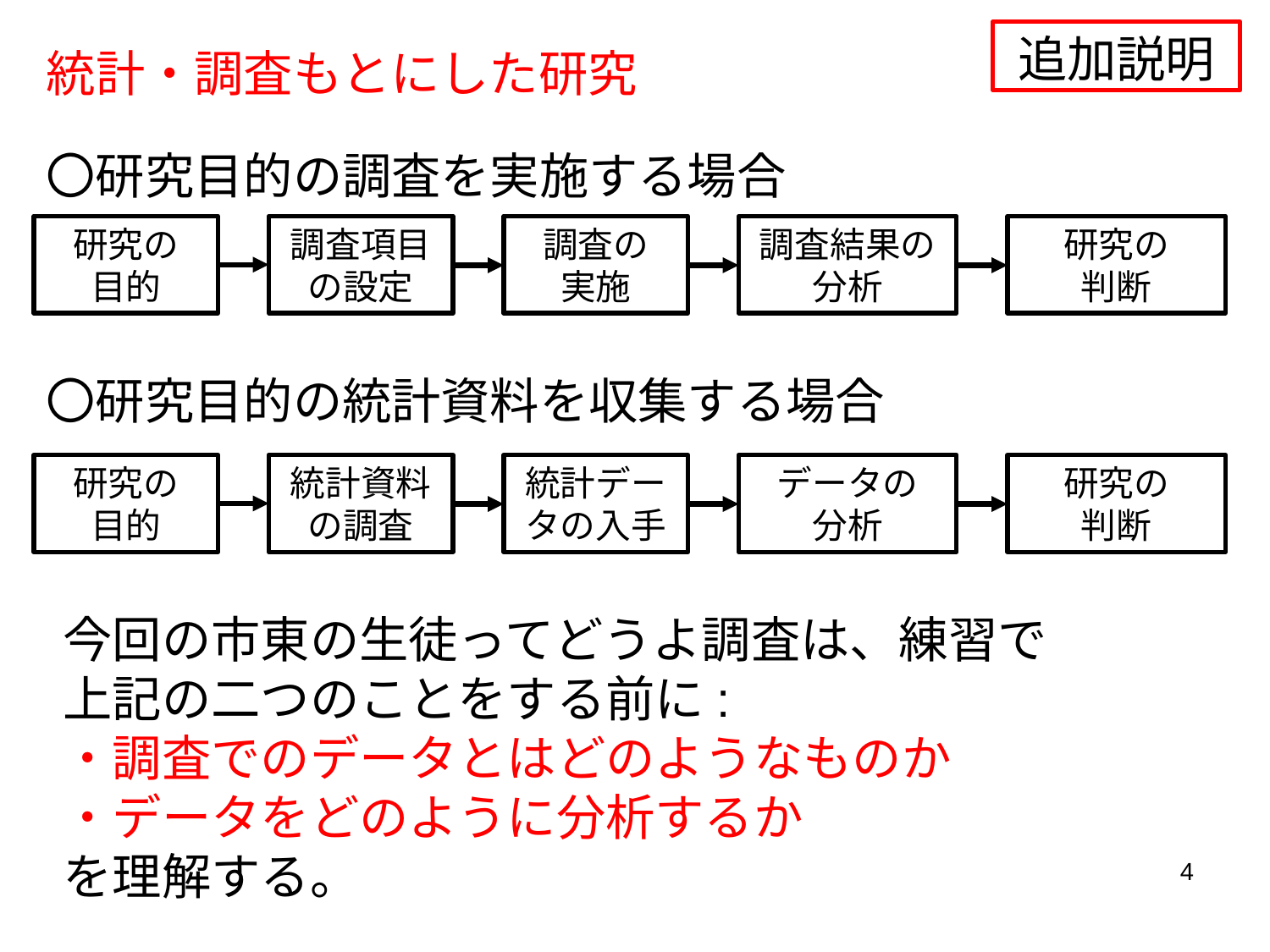

追加説明
# 統計・調査もとにした研究
〇研究目的の調査を実施する場合
研究の
目的
調査項目の設定
調査の
実施
調査結果の分析
研究の
判断
〇研究目的の統計資料を収集する場合
研究の
目的
統計資料の調査
統計データの入手
データの
分析
研究の
判断
今回の市東の生徒ってどうよ調査は、練習で
上記の二つのことをする前に:
・調査でのデータとはどのようなものか
・データをどのように分析するか
を理解する。
4